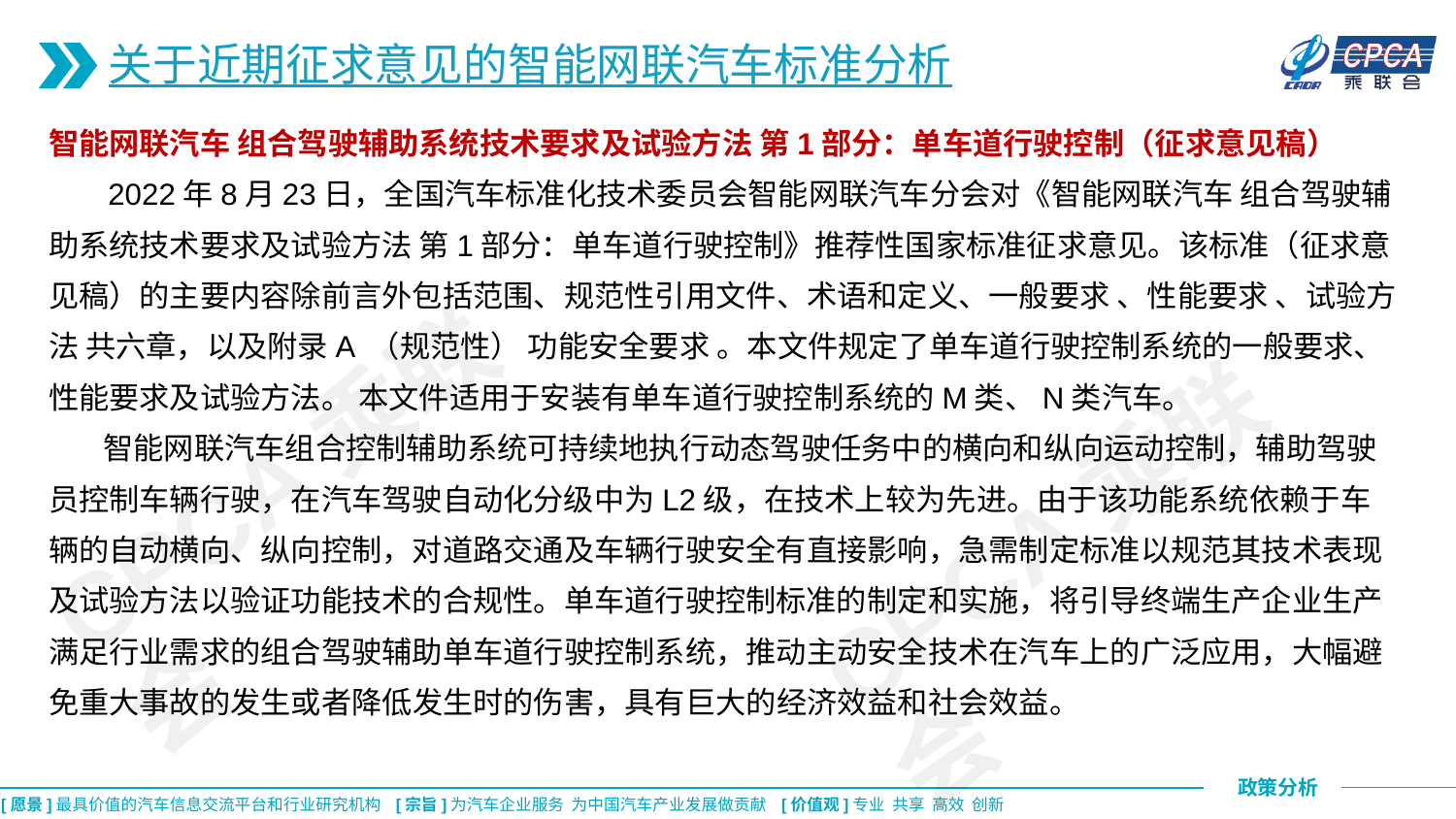

关于近期征求意见的智能网联汽车标准分析
智能网联汽车 组合驾驶辅助系统技术要求及试验方法 第1部分：单车道行驶控制（征求意见稿）
       2022年8月23日，全国汽车标准化技术委员会智能网联汽车分会对《智能网联汽车 组合驾驶辅助系统技术要求及试验方法 第1部分：单车道行驶控制》推荐性国家标准征求意见。该标准（征求意见稿）的主要内容除前言外包括范围、规范性引用文件、术语和定义、一般要求 、性能要求 、试验方法 共六章，以及附录A （规范性） 功能安全要求 。本文件规定了单车道行驶控制系统的一般要求、性能要求及试验方法。 本文件适用于安装有单车道行驶控制系统的M类、N类汽车。
       智能网联汽车组合控制辅助系统可持续地执行动态驾驶任务中的横向和纵向运动控制，辅助驾驶员控制车辆行驶，在汽车驾驶自动化分级中为L2级，在技术上较为先进。由于该功能系统依赖于车辆的自动横向、纵向控制，对道路交通及车辆行驶安全有直接影响，急需制定标准以规范其技术表现及试验方法以验证功能技术的合规性。单车道行驶控制标准的制定和实施，将引导终端生产企业生产满足行业需求的组合驾驶辅助单车道行驶控制系统，推动主动安全技术在汽车上的广泛应用，大幅避免重大事故的发生或者降低发生时的伤害，具有巨大的经济效益和社会效益。
CPCA乘联会
CPCA乘联会